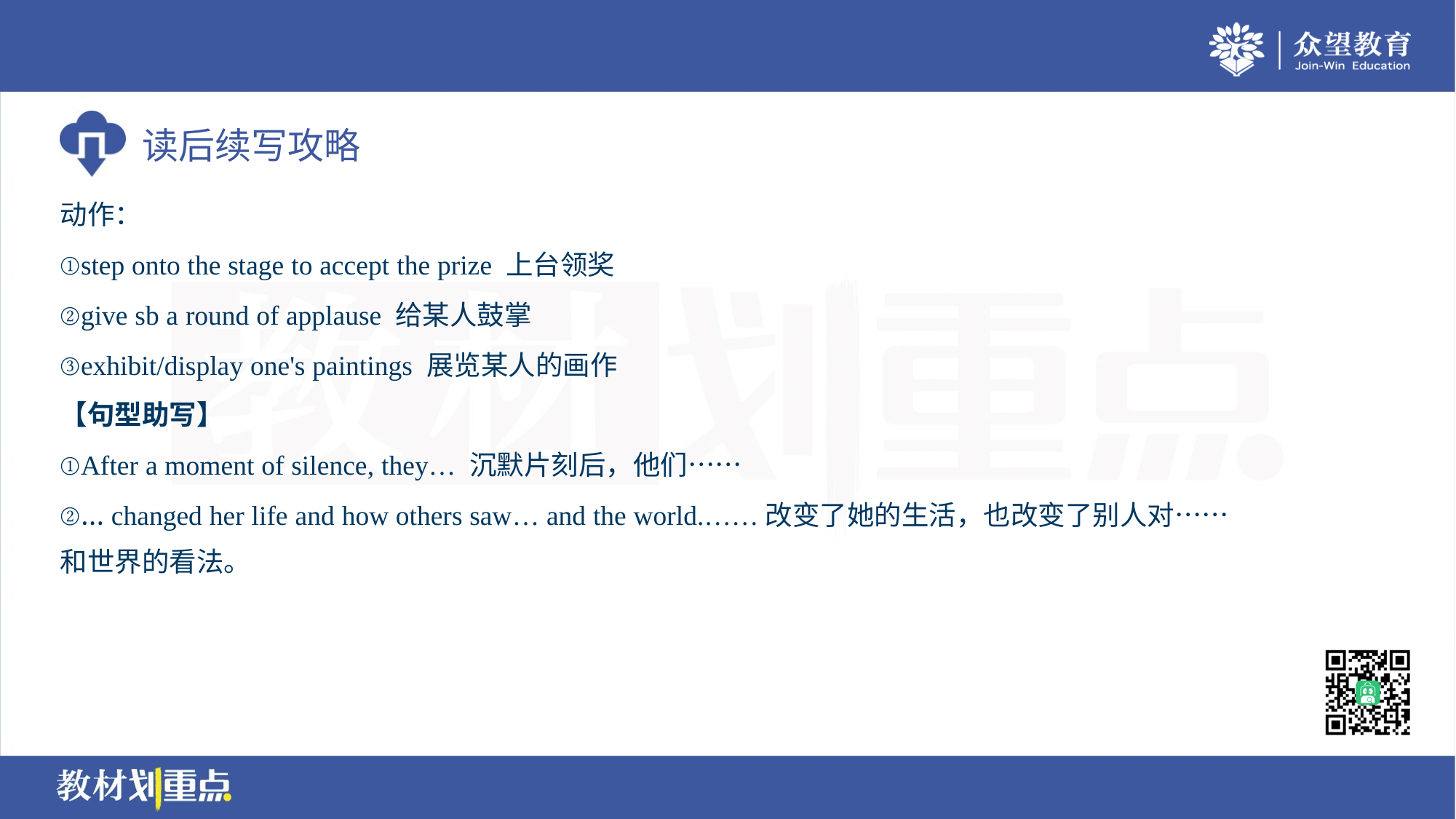

动作：
①step onto the stage to accept the prize 上台领奖
②give sb a round of applause 给某人鼓掌
③exhibit/display one's paintings 展览某人的画作
【句型助写】
①After a moment of silence, they… 沉默片刻后，他们……
②… changed her life and how others saw… and the world.……改变了她的生活，也改变了别人对……
和世界的看法。